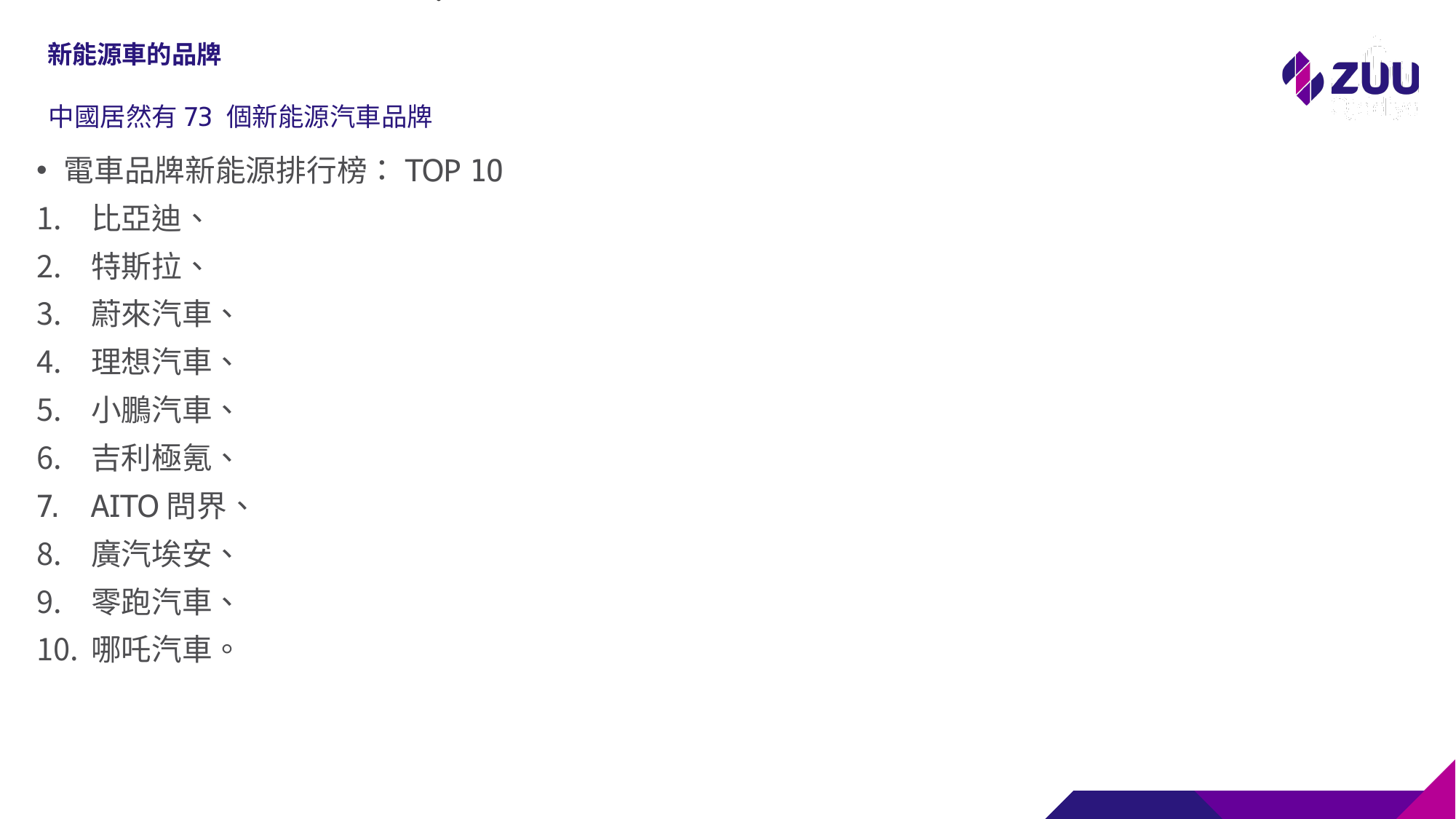

A

# 新能源車的品牌
中國居然有73 個新能源汽車品牌
電車品牌新能源排行榜：TOP 10
比亞迪、
特斯拉、
蔚來汽車、
理想汽車、
小鵬汽車、
吉利極氪、
AITO問界、
廣汽埃安、
零跑汽車、
哪吒汽車。
13